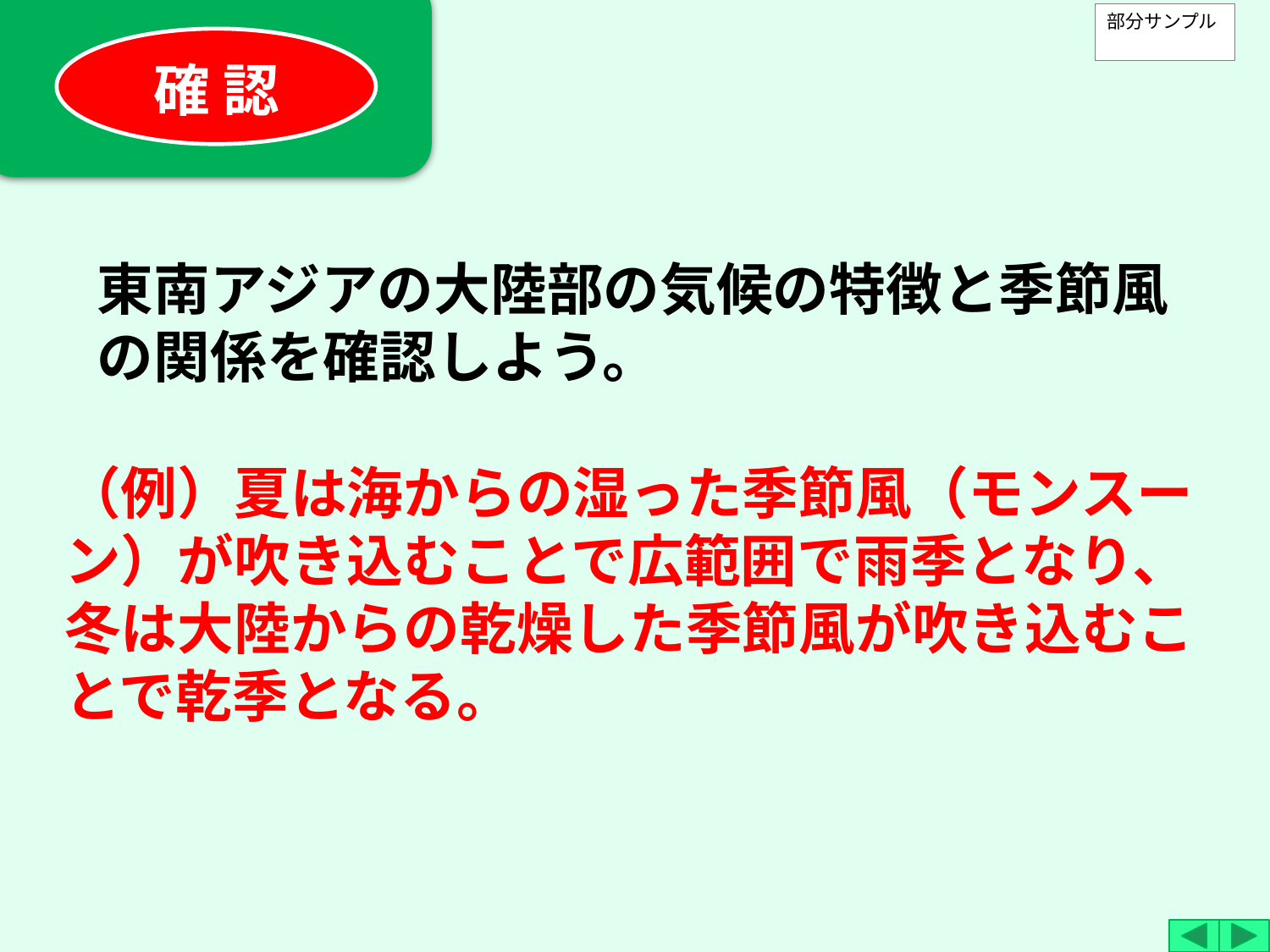

部分サンプル

確 認
# 東南アジアの大陸部の気候の特徴と季節風の関係を確認しよう。
（例）夏は海からの湿った季節風（モンスーン）が吹き込むことで広範囲で雨季となり、冬は大陸からの乾燥した季節風が吹き込むことで乾季となる。